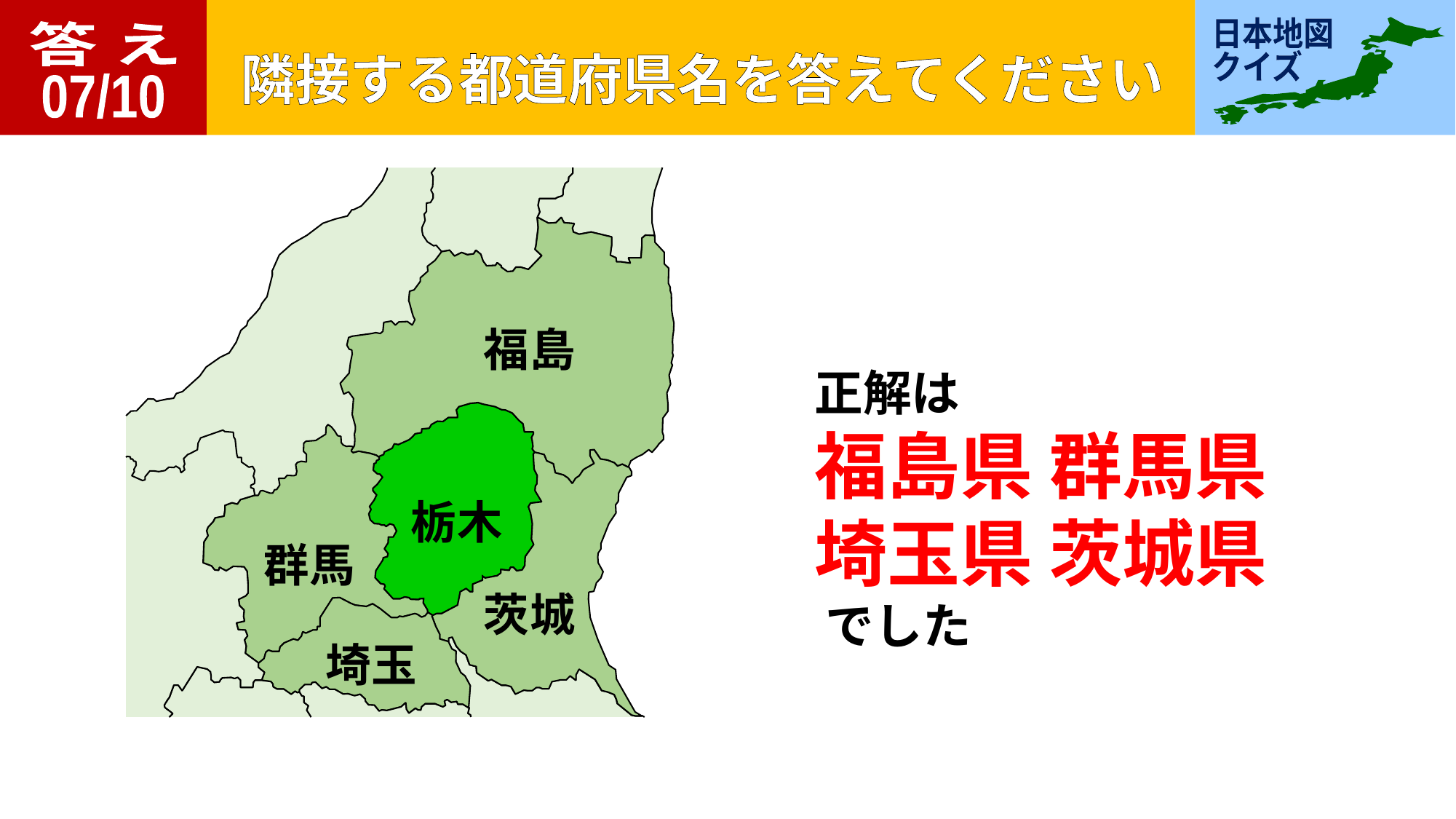

答 え
07/10

福島

栃木
群馬
茨城

埼玉

正解は
福島県 群馬県
埼玉県 茨城県
 でした